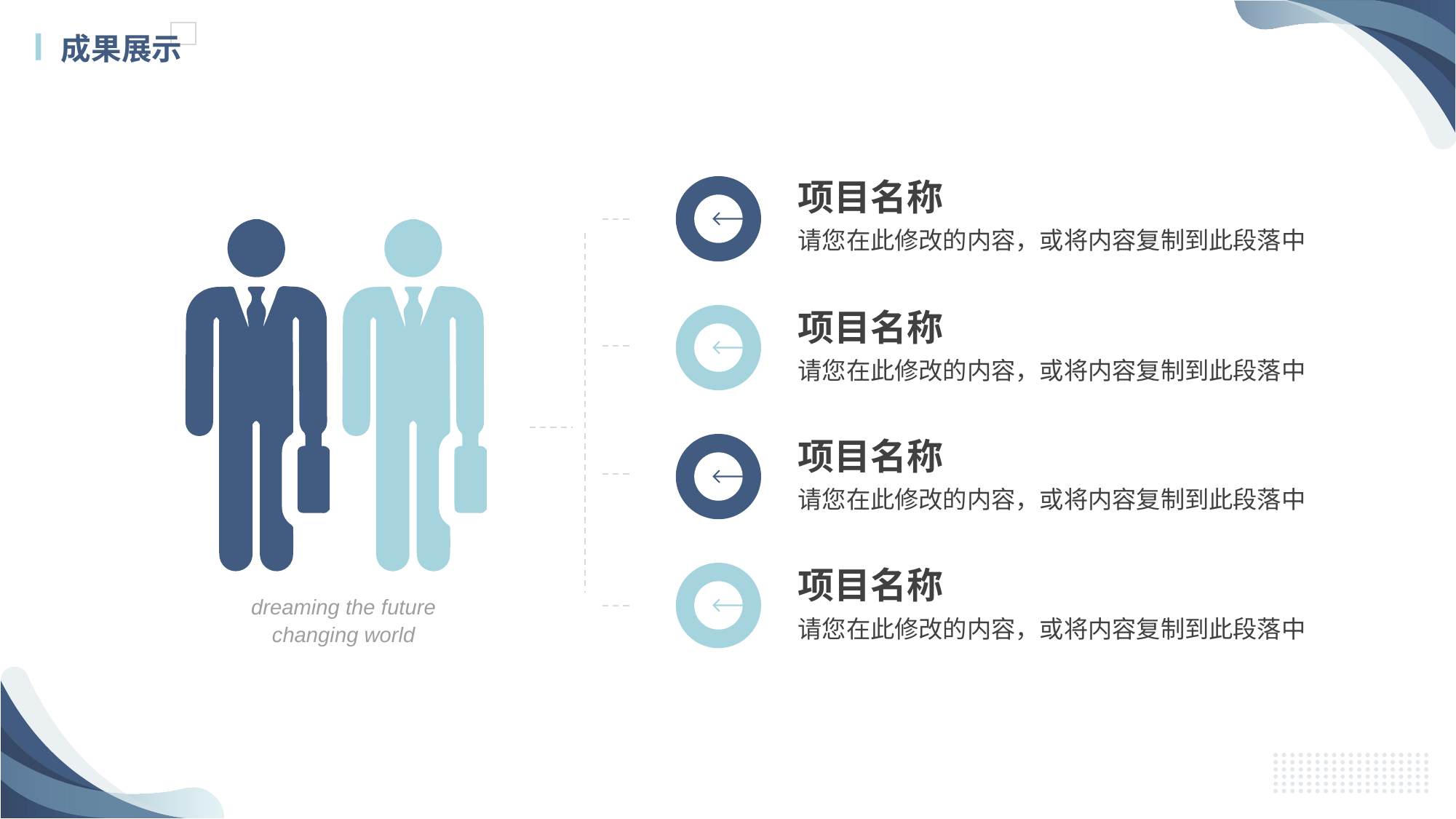

成果展示

项目名称

请您在此修改的内容，或将内容复制到此段落中

dreaming the future
changing world
项目名称

请您在此修改的内容，或将内容复制到此段落中
项目名称

请您在此修改的内容，或将内容复制到此段落中
项目名称

请您在此修改的内容，或将内容复制到此段落中